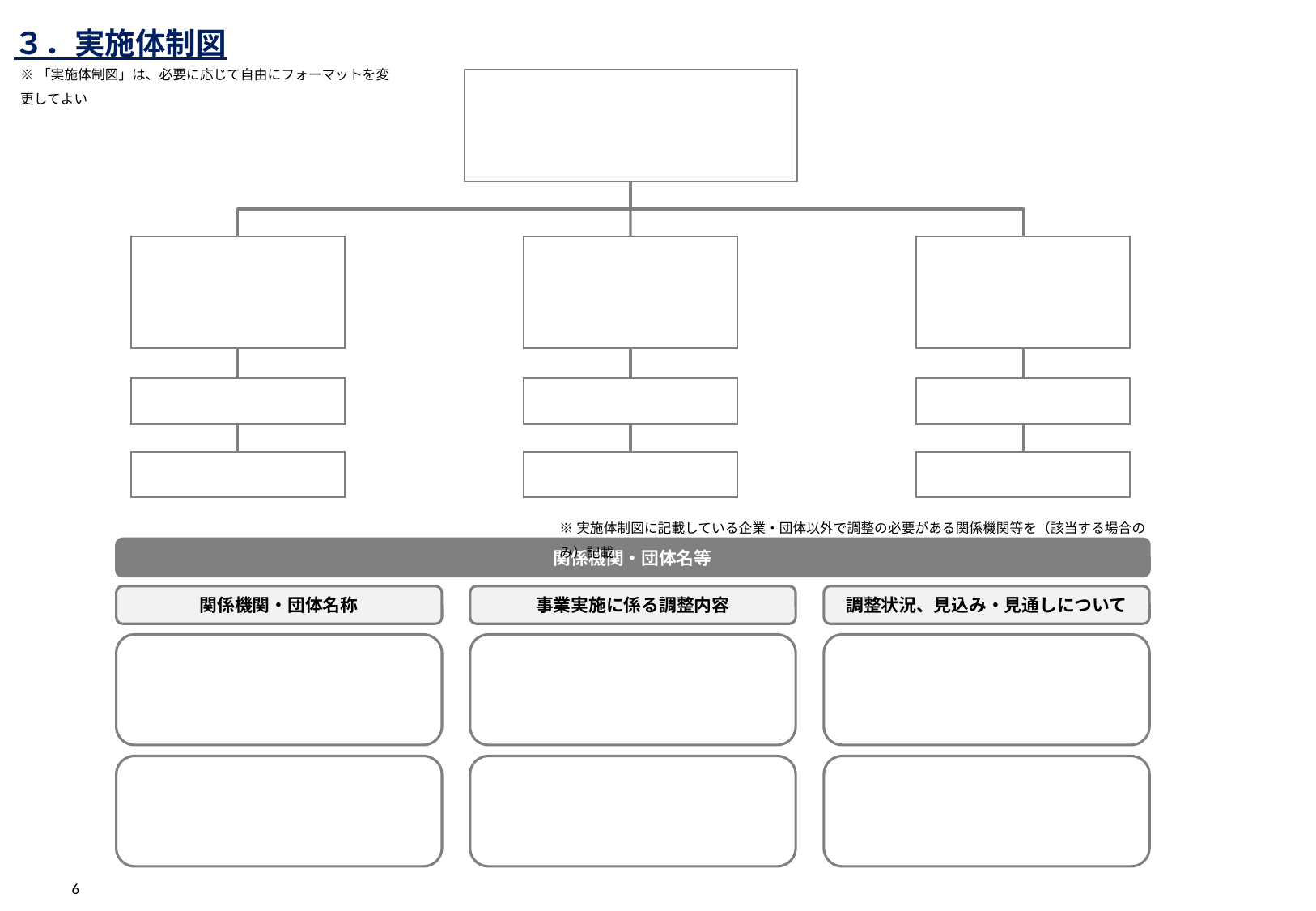

３．実施体制図
※「実施体制図」は、必要に応じて自由にフォーマットを変更してよい

※実施体制図に記載している企業・団体以外で調整の必要がある関係機関等を（該当する場合のみ）記載
関係機関・団体名等
関係機関・団体名称
事業実施に係る調整内容
調整状況、見込み・見通しについて

6